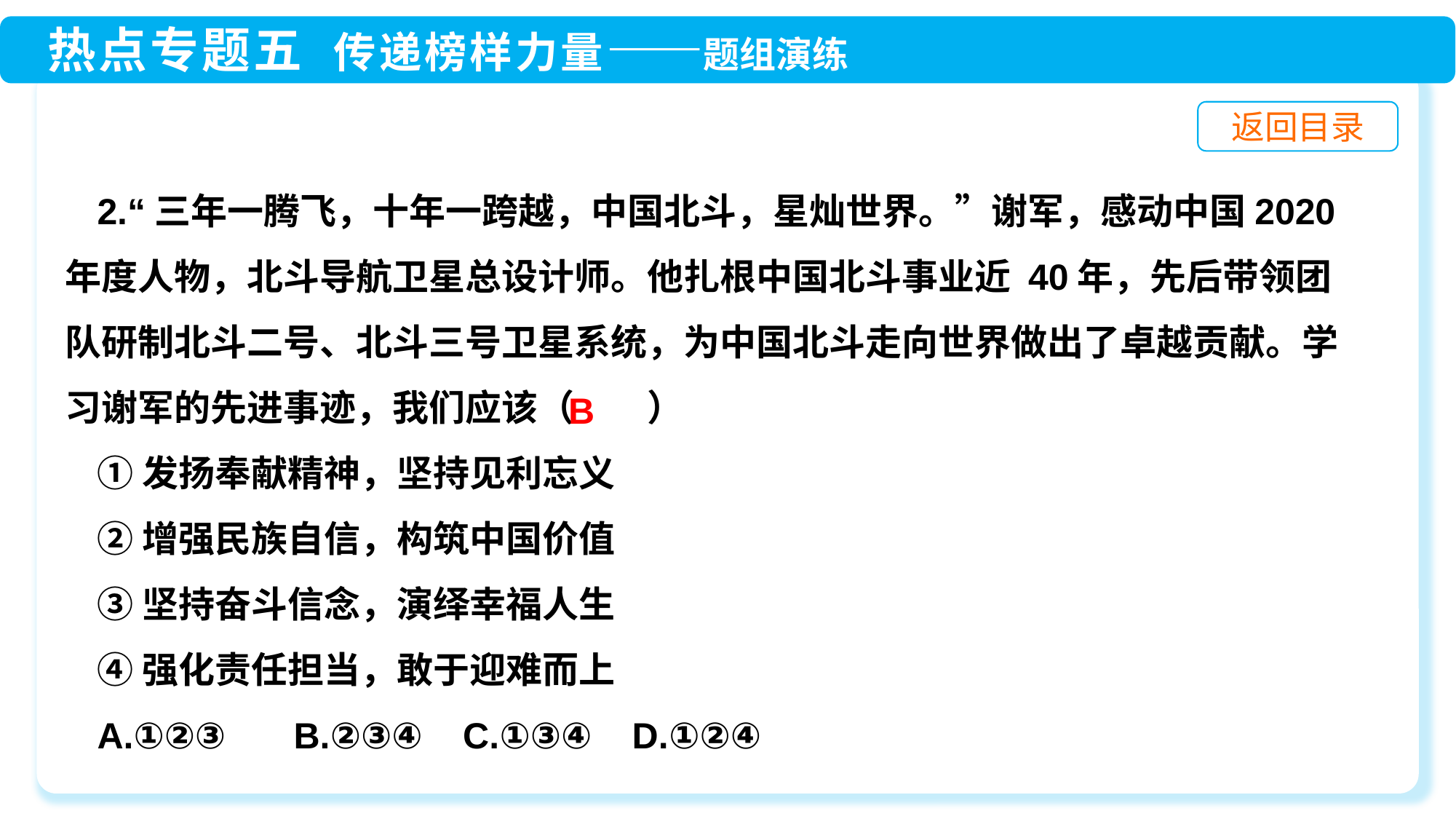

2.“三年一腾飞，十年一跨越，中国北斗，星灿世界。”谢军，感动中国2020年度人物，北斗导航卫星总设计师。他扎根中国北斗事业近 40年，先后带领团队研制北斗二号、北斗三号卫星系统，为中国北斗走向世界做出了卓越贡献。学习谢军的先进事迹，我们应该（　　）
①发扬奉献精神，坚持见利忘义
②增强民族自信，构筑中国价值
③坚持奋斗信念，演绎幸福人生
④强化责任担当，敢于迎难而上
A.①②③	 B.②③④    C.①③④    D.①②④
B